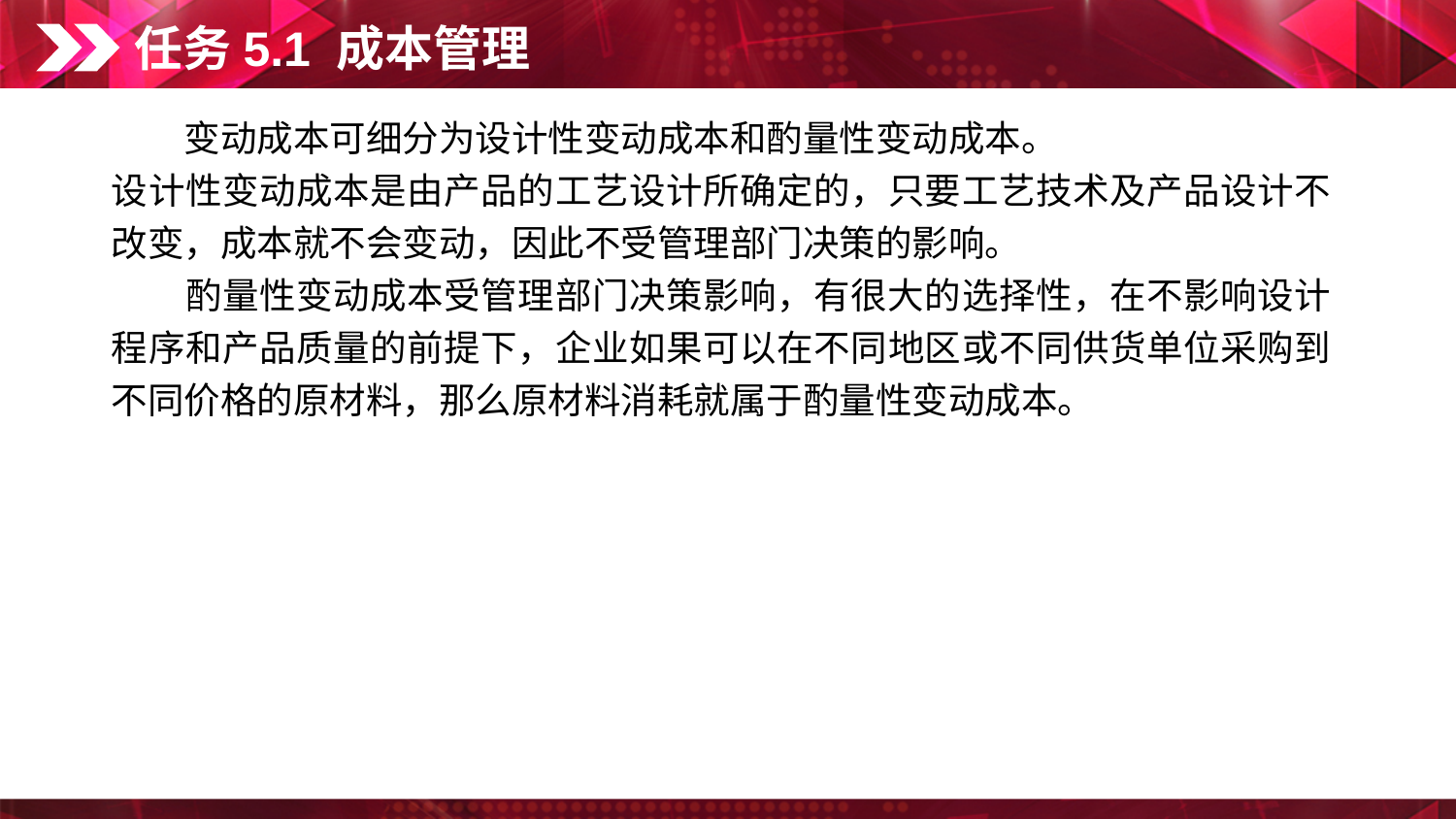

任务5.1 成本管理

　　变动成本可细分为设计性变动成本和酌量性变动成本。
设计性变动成本是由产品的工艺设计所确定的，只要工艺技术及产品设计不改变，成本就不会变动，因此不受管理部门决策的影响。
　　酌量性变动成本受管理部门决策影响，有很大的选择性，在不影响设计程序和产品质量的前提下，企业如果可以在不同地区或不同供货单位采购到不同价格的原材料，那么原材料消耗就属于酌量性变动成本。